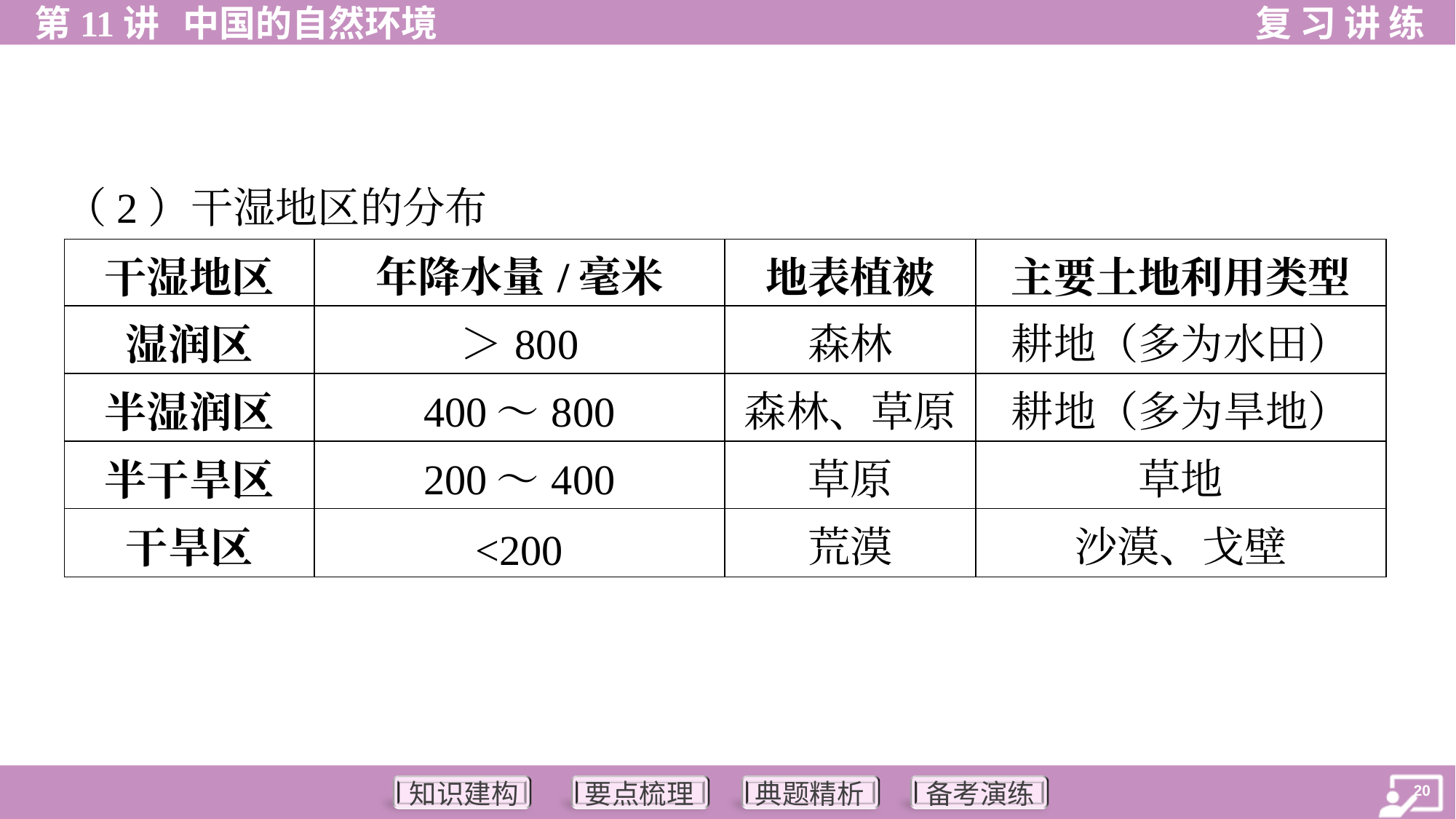

（2）干湿地区的分布
| 干湿地区 | 年降水量/毫米 | 地表植被 | 主要土地利用类型 |
| --- | --- | --- | --- |
| 湿润区 | ＞800 | 森林 | 耕地（多为水田） |
| 半湿润区 | 400～800 | 森林、草原 | 耕地（多为旱地） |
| 半干旱区 | 200～400 | 草原 | 草地 |
| 干旱区 | <200 | 荒漠 | 沙漠、戈壁 |